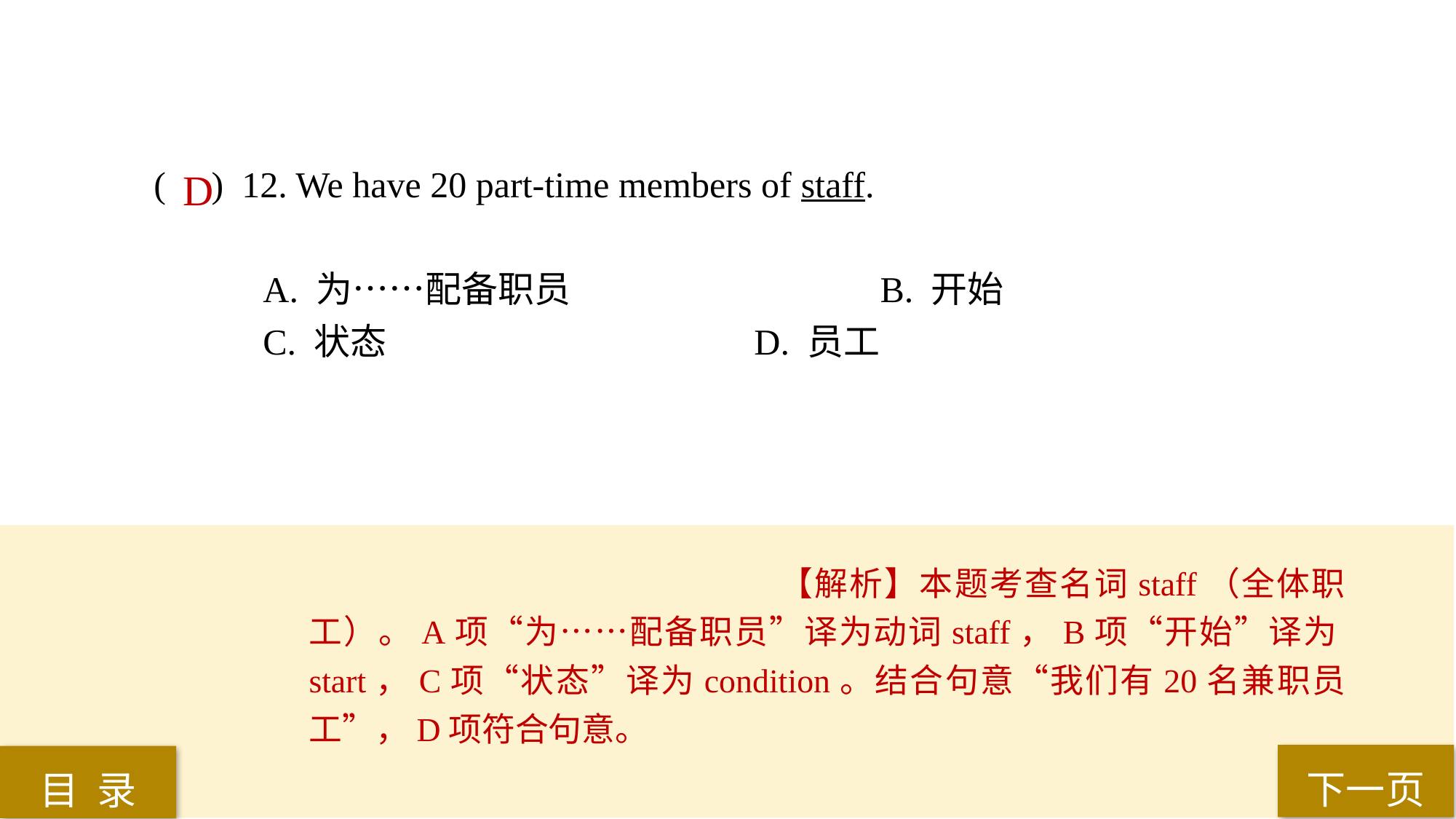

(     )  12. We have 20 part-time members of staff.

A. 为……配备职员			 B. 开始
C. 状态 				D. 员工
D
【解析】本题考查名词staff（全体职工）。A项“为……配备职员”译为动词staff，B项“开始”译为start，C项“状态”译为condition。结合句意“我们有20名兼职员工”，D项符合句意。